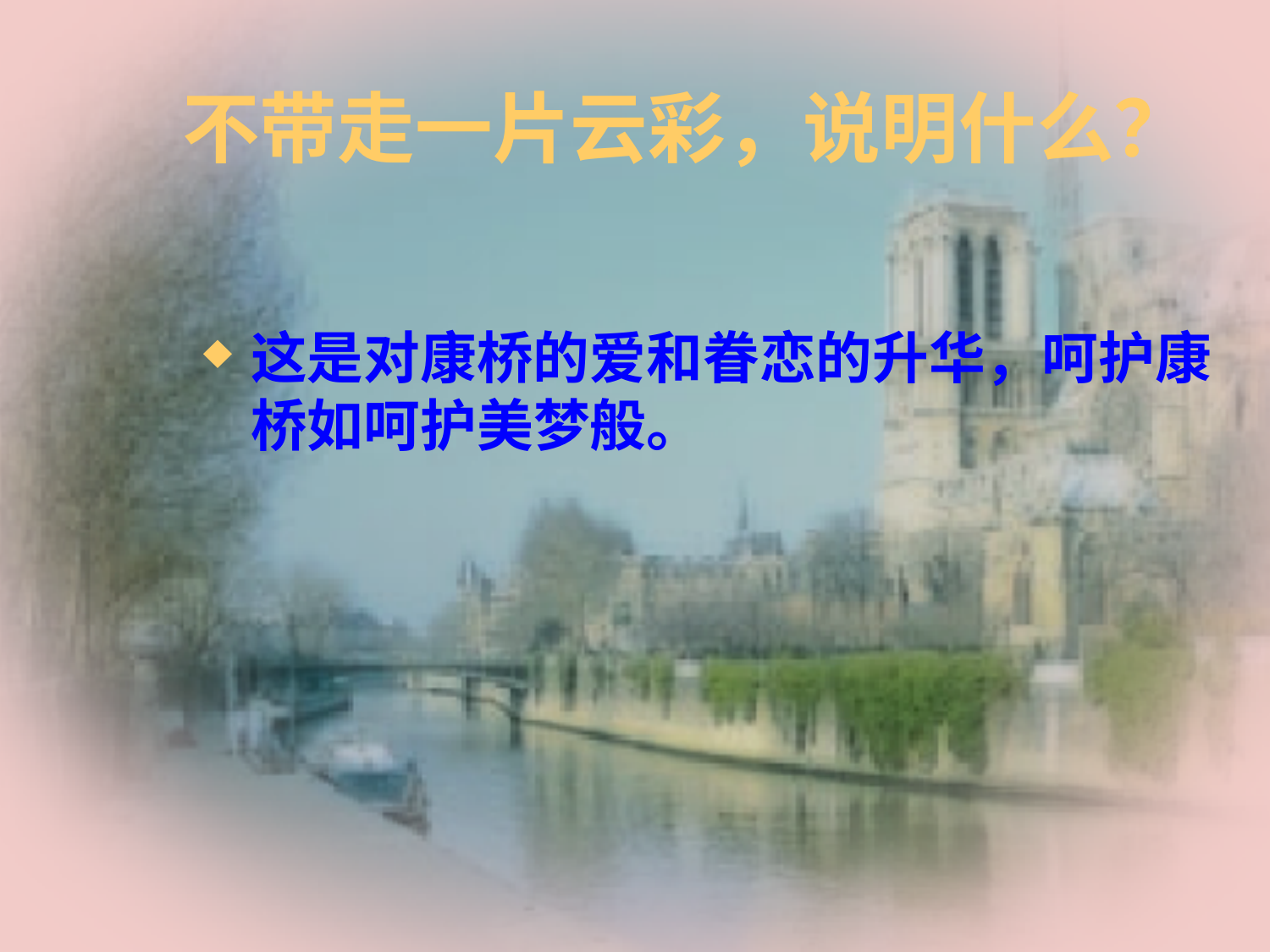

# 不带走一片云彩，说明什么？
这是对康桥的爱和眷恋的升华，呵护康桥如呵护美梦般。